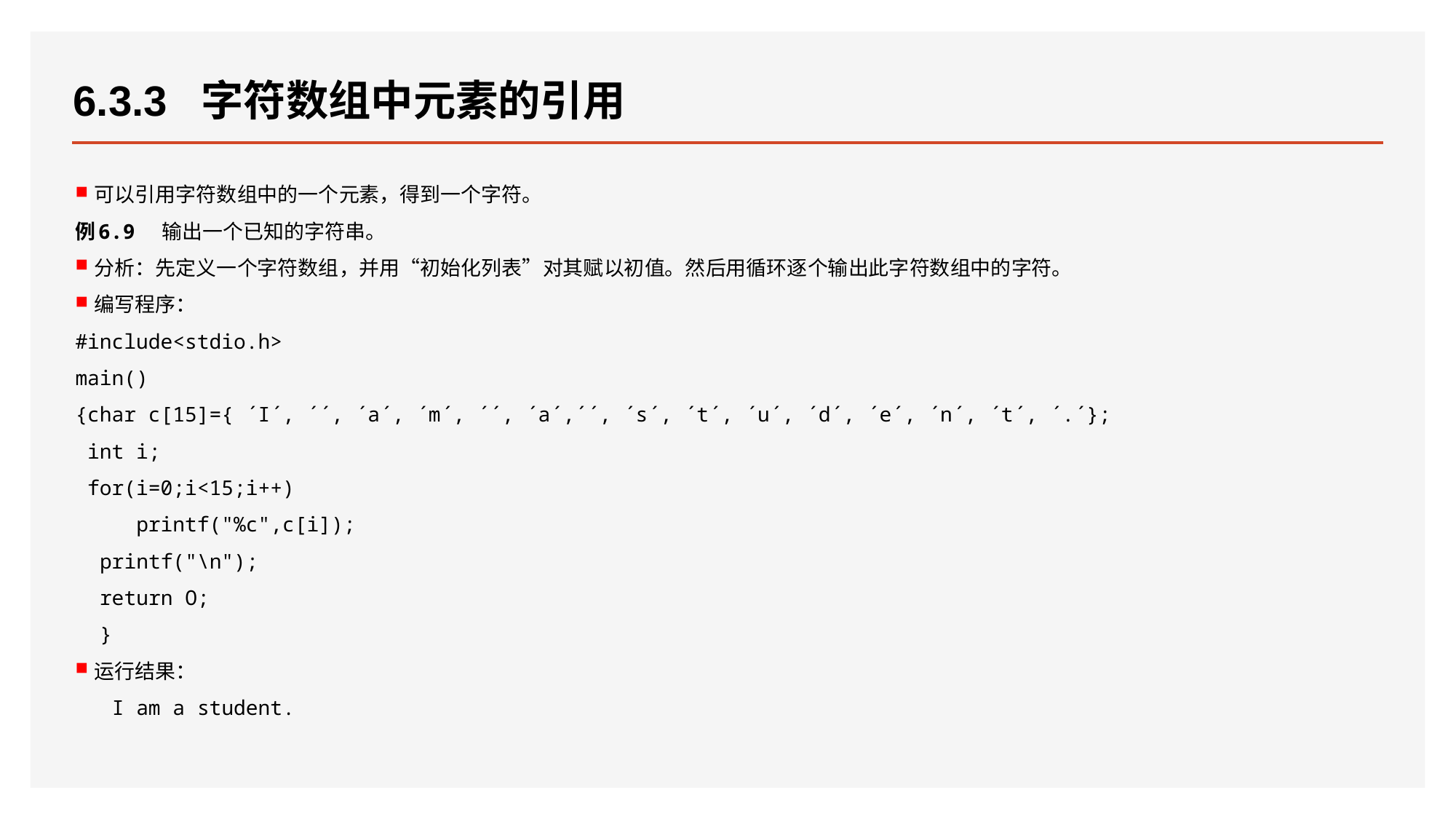

# 6.3.3  字符数组中元素的引用
可以引用字符数组中的一个元素，得到一个字符。
例6.9  输出一个已知的字符串。
分析：先定义一个字符数组，并用“初始化列表”对其赋以初值。然后用循环逐个输出此字符数组中的字符。
编写程序：
#include<stdio.h>
main()
{char c[15]={ ´I´, ´´, ´a´, ´m´, ´´, ´a´,´´, ´s´, ´t´, ´u´, ´d´, ´e´, ´n´, ´t´, ´.´};
 int i;
 for(i=0;i<15;i++)
     printf("%c",c[i]);
  printf("\n");
  return O;
  }
运行结果：
   I am a student.